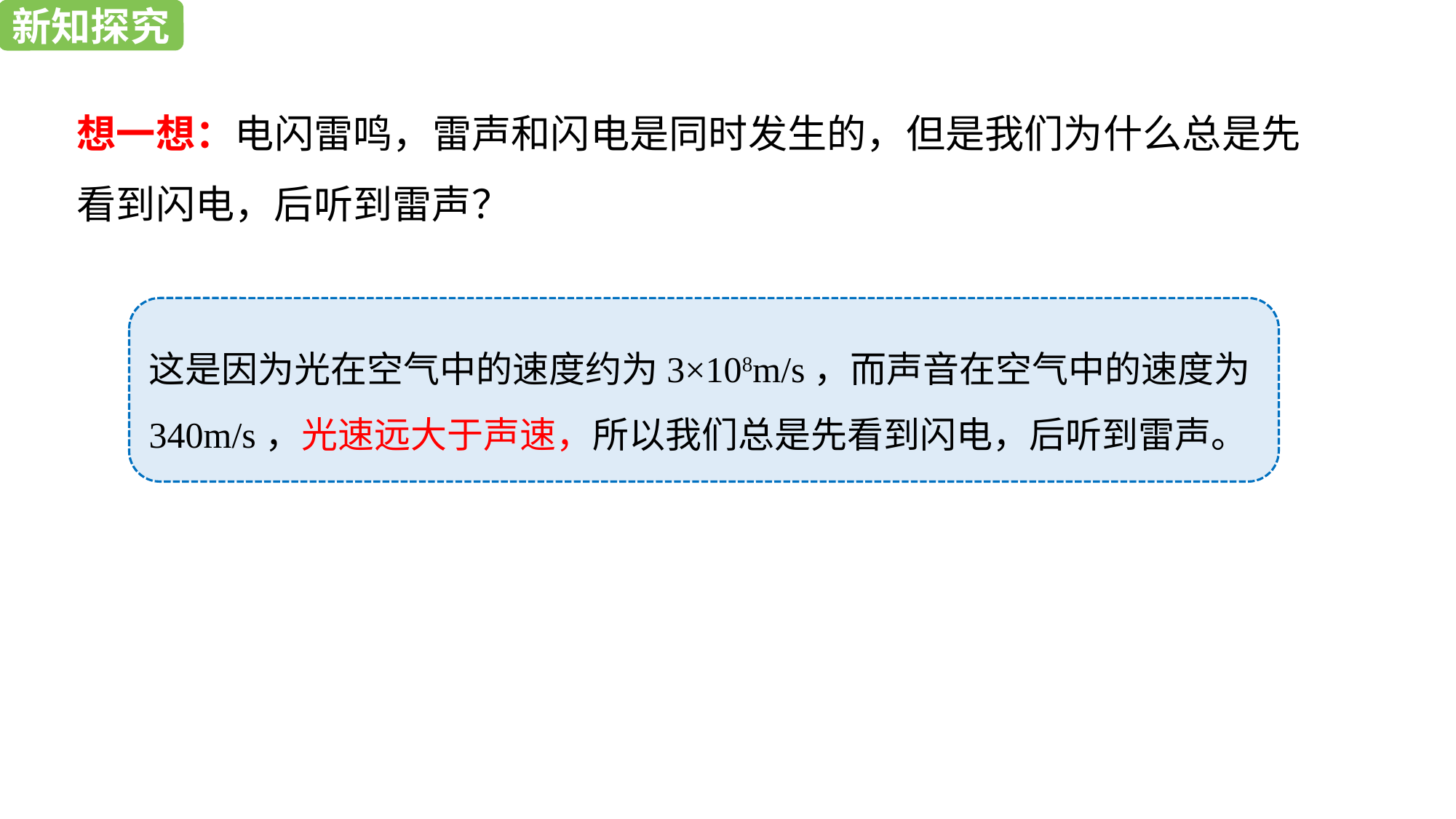

新知探究
想一想：电闪雷鸣，雷声和闪电是同时发生的，但是我们为什么总是先看到闪电，后听到雷声？
这是因为光在空气中的速度约为3×108m/s，而声音在空气中的速度为340m/s，光速远大于声速，所以我们总是先看到闪电，后听到雷声。